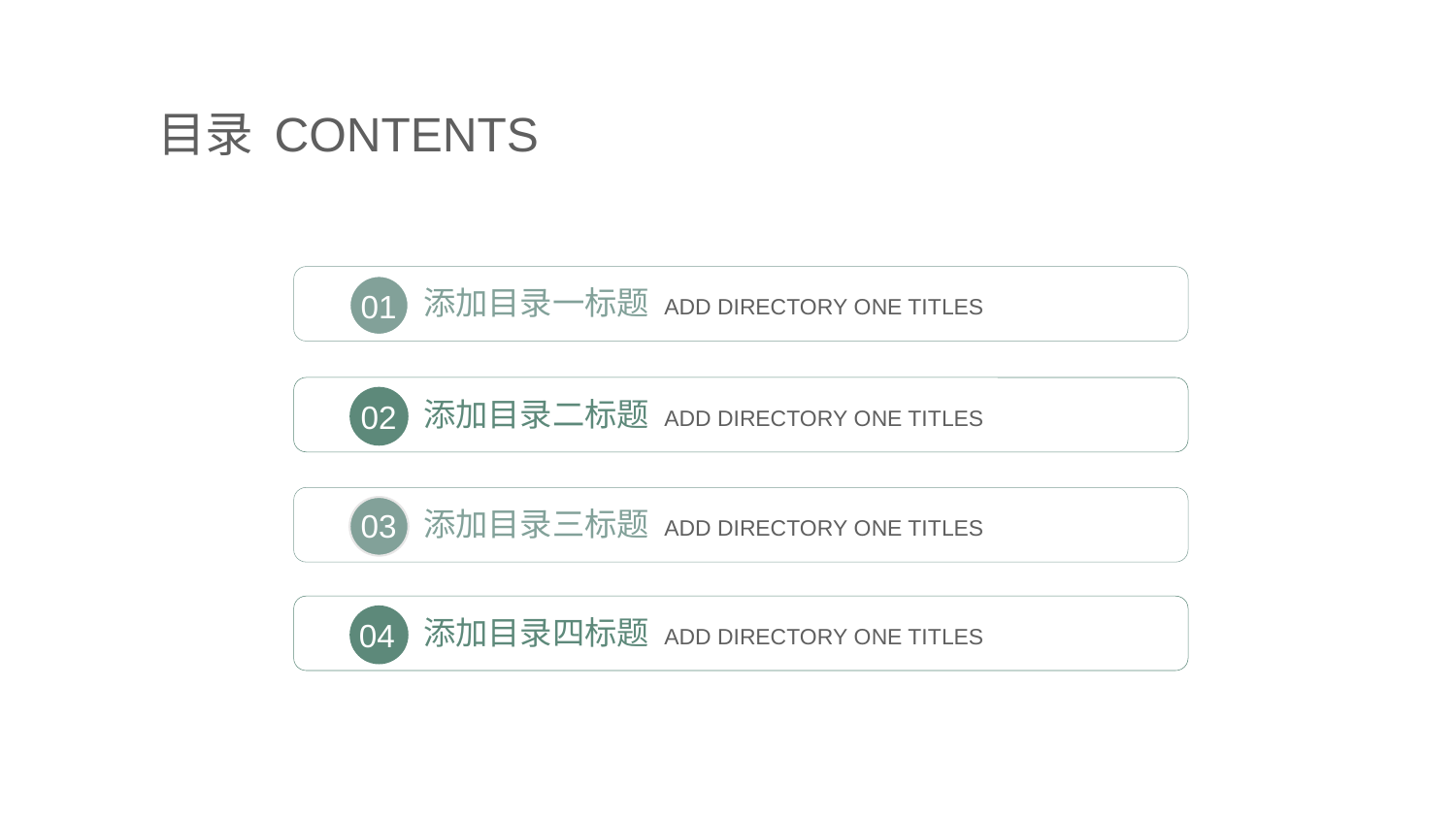

目录 CONTENTS

添加目录一标题 ADD DIRECTORY ONE TITLES
01

添加目录二标题 ADD DIRECTORY ONE TITLES
02

添加目录三标题 ADD DIRECTORY ONE TITLES
03

添加目录四标题 ADD DIRECTORY ONE TITLES
04